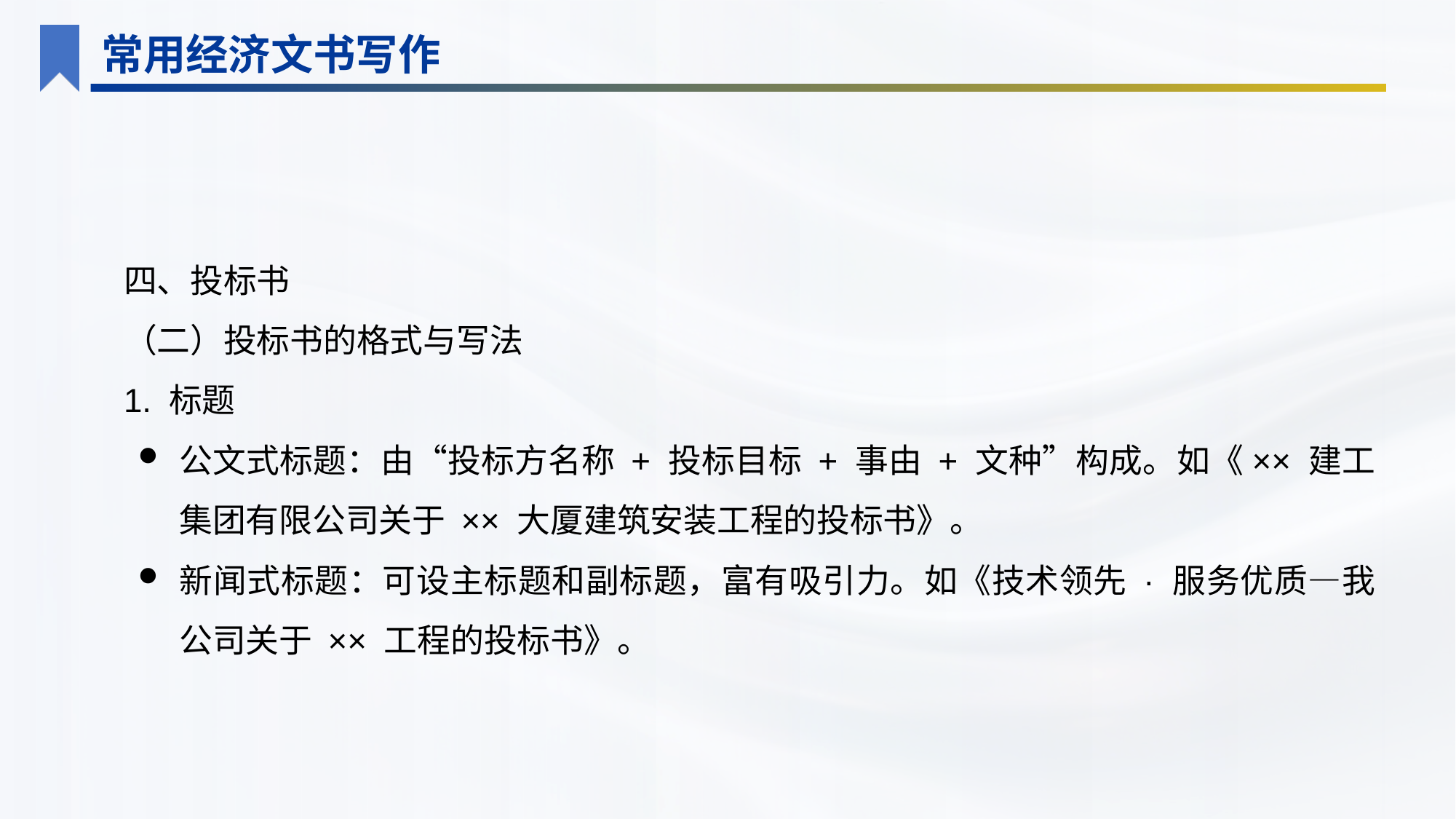

常用经济文书写作
四、投标书
（二）投标书的格式与写法
1. 标题
公文式标题：由“投标方名称 + 投标目标 + 事由 + 文种”构成。如《×× 建工集团有限公司关于 ×× 大厦建筑安装工程的投标书》。
新闻式标题：可设主标题和副标题，富有吸引力。如《技术领先 · 服务优质—我公司关于 ×× 工程的投标书》。